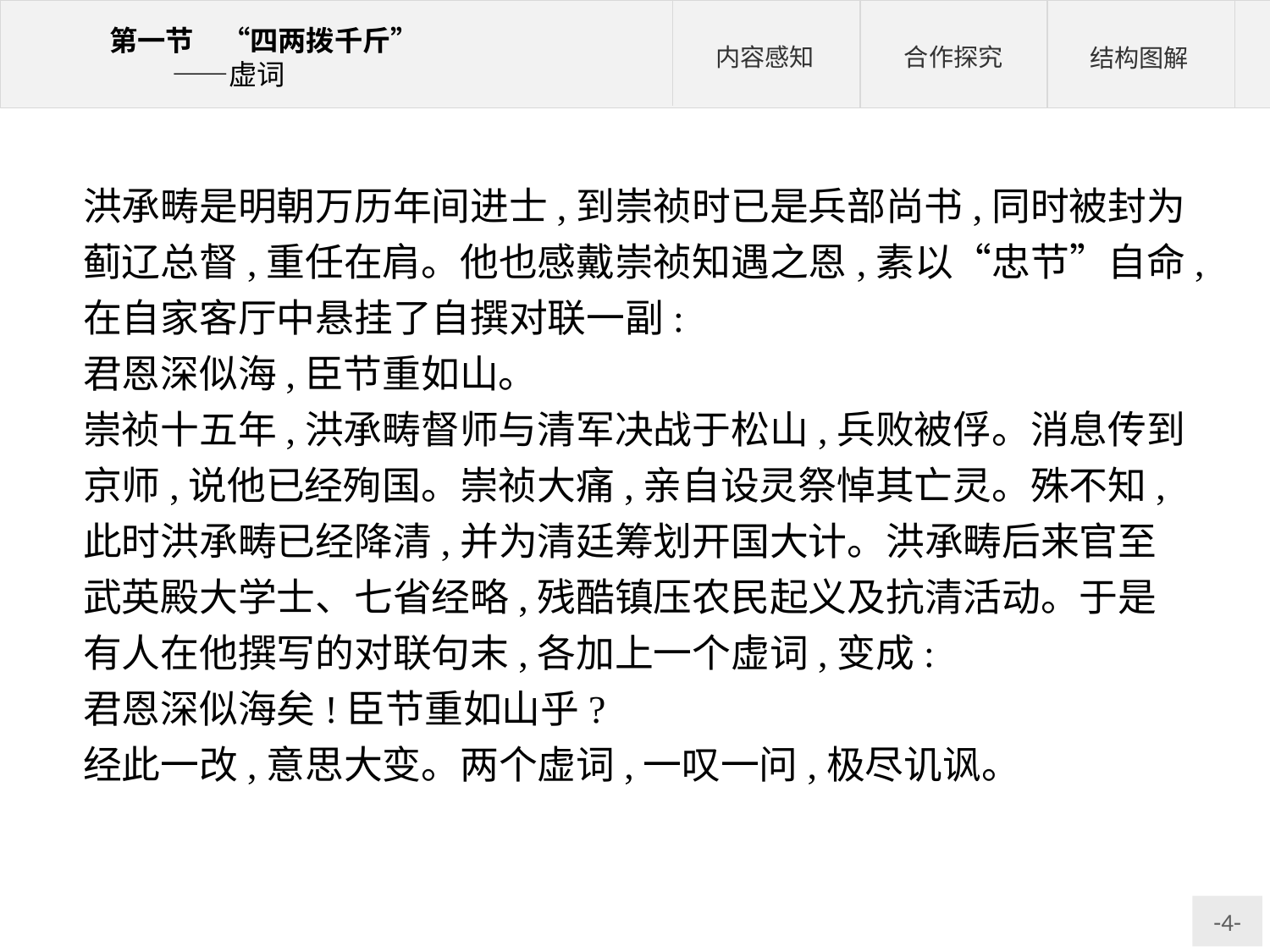

洪承畴是明朝万历年间进士,到崇祯时已是兵部尚书,同时被封为蓟辽总督,重任在肩。他也感戴崇祯知遇之恩,素以“忠节”自命,在自家客厅中悬挂了自撰对联一副:
君恩深似海,臣节重如山。
崇祯十五年,洪承畴督师与清军决战于松山,兵败被俘。消息传到京师,说他已经殉国。崇祯大痛,亲自设灵祭悼其亡灵。殊不知,此时洪承畴已经降清,并为清廷筹划开国大计。洪承畴后来官至武英殿大学士、七省经略,残酷镇压农民起义及抗清活动。于是有人在他撰写的对联句末,各加上一个虚词,变成:
君恩深似海矣!臣节重如山乎?
经此一改,意思大变。两个虚词,一叹一问,极尽讥讽。